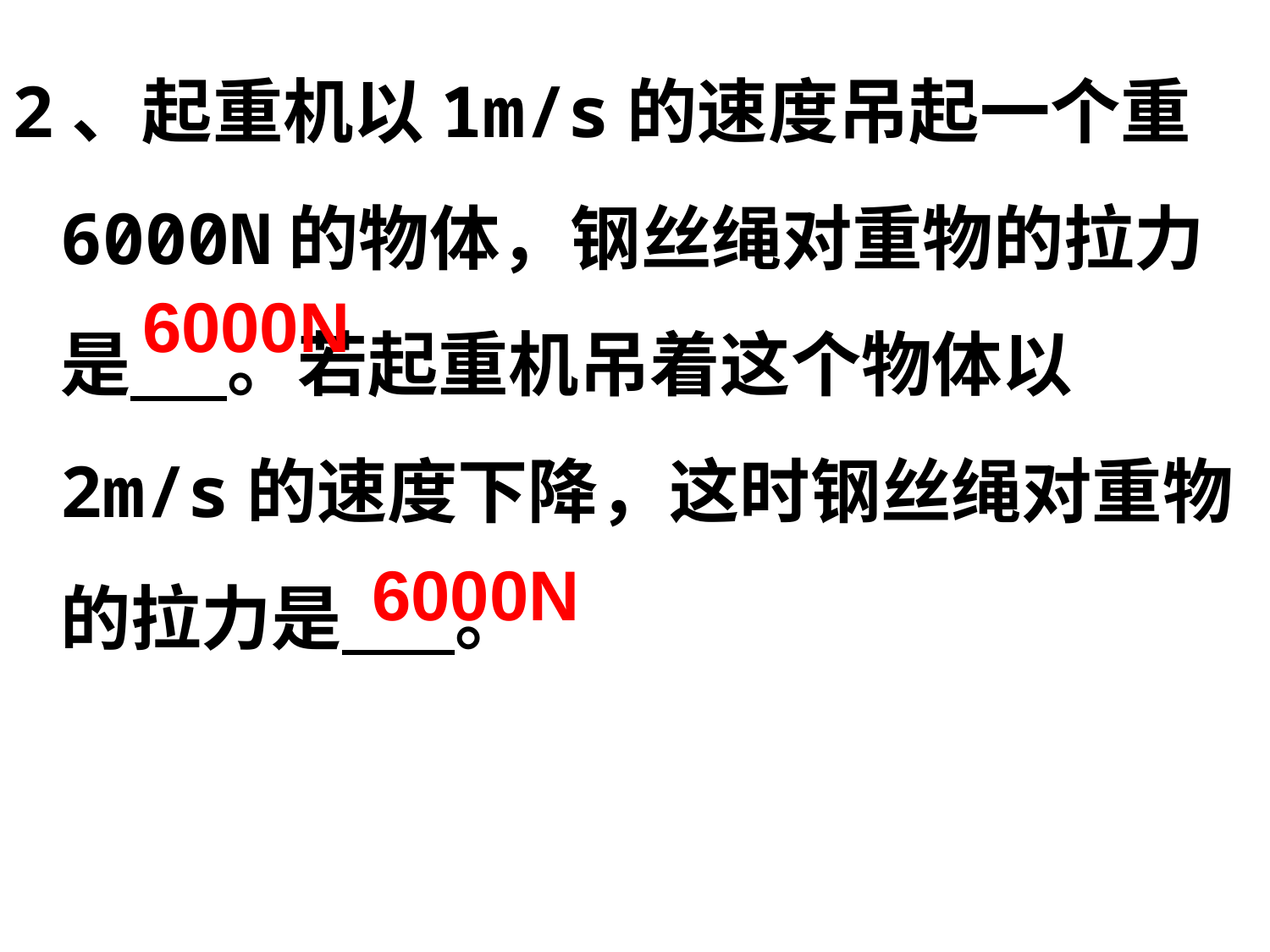

2、起重机以1m/s的速度吊起一个重6000N的物体，钢丝绳对重物的拉力是      。若起重机吊着这个物体以2m/s的速度下降，这时钢丝绳对重物的拉力是       。

6000N
6000N